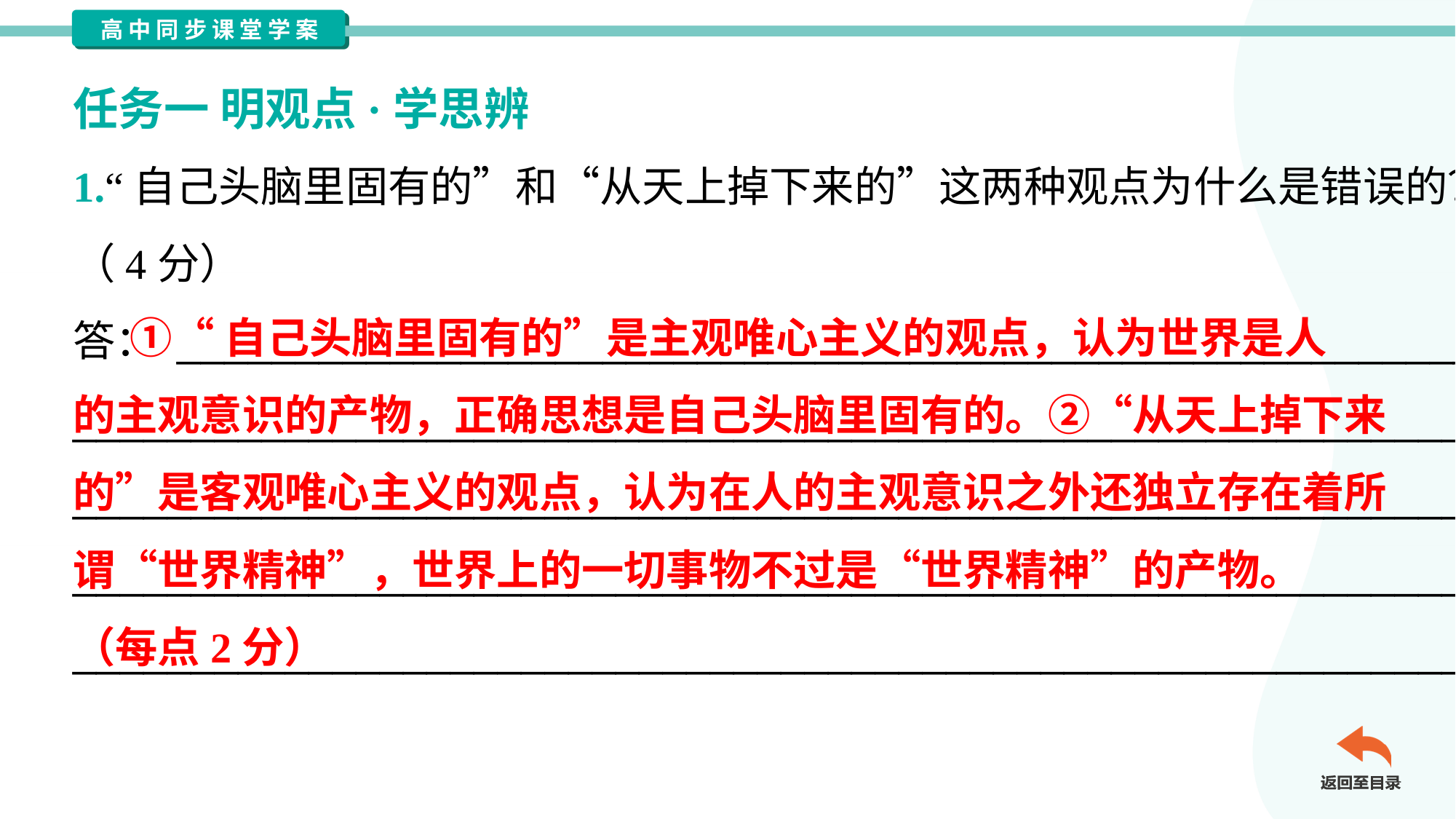

任务一 明观点·学思辨
1.“自己头脑里固有的”和“从天上掉下来的”这两种观点为什么是错误的？
（4分）
答： ________________________________________________________
_____________________________________________________________
_____________________________________________________________
_____________________________________________________________
_____________________________________________________________
      ①“自己头脑里固有的”是主观唯心主义的观点，认为世界是人
的主观意识的产物，正确思想是自己头脑里固有的。②“从天上掉下来
的”是客观唯心主义的观点，认为在人的主观意识之外还独立存在着所
谓“世界精神”，世界上的一切事物不过是“世界精神”的产物。
（每点2分）